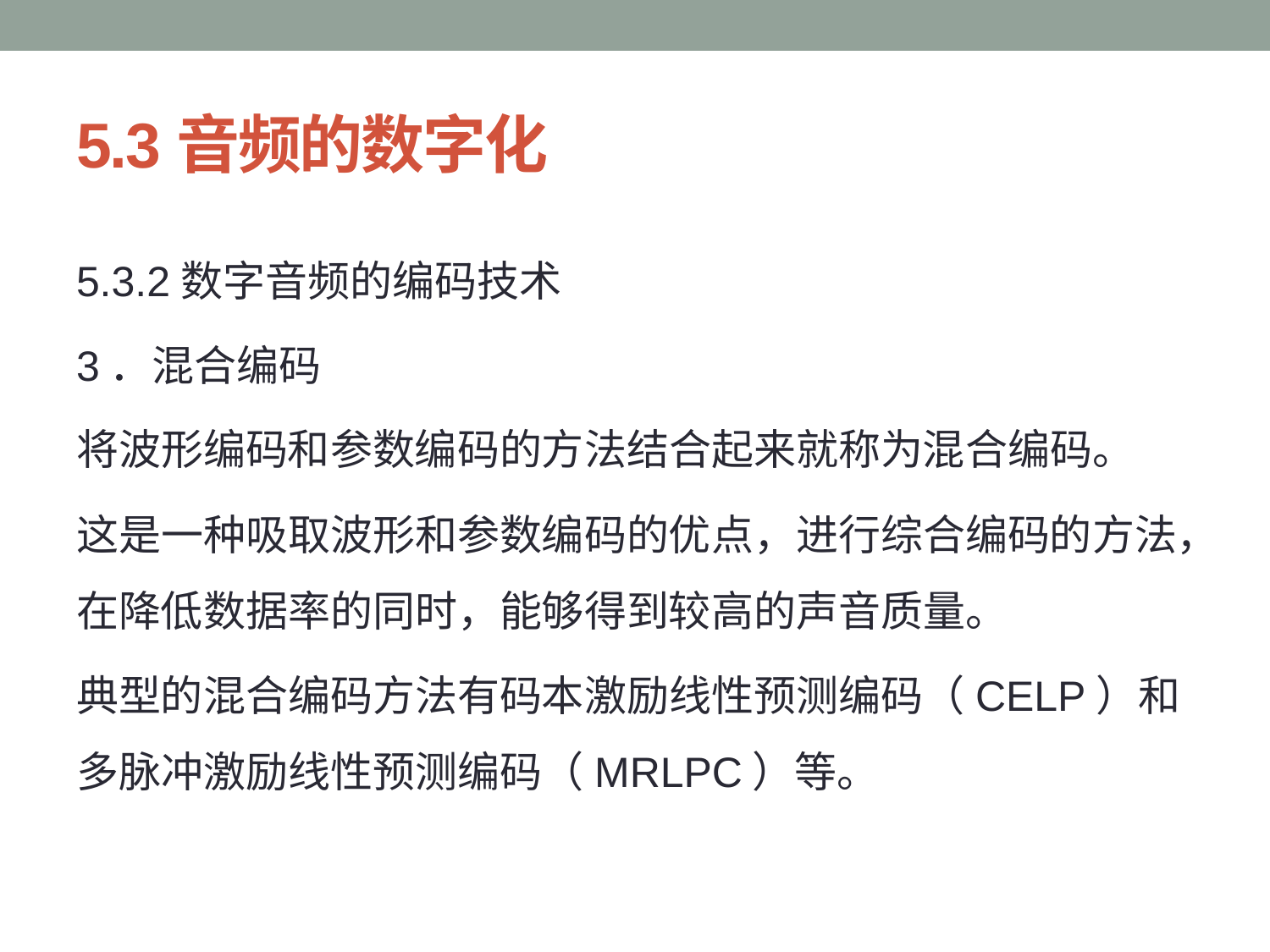

# 5.3音频的数字化
5.3.2数字音频的编码技术
3．混合编码
将波形编码和参数编码的方法结合起来就称为混合编码。
这是一种吸取波形和参数编码的优点，进行综合编码的方法，在降低数据率的同时，能够得到较高的声音质量。
典型的混合编码方法有码本激励线性预测编码（CELP）和多脉冲激励线性预测编码（MRLPC）等。